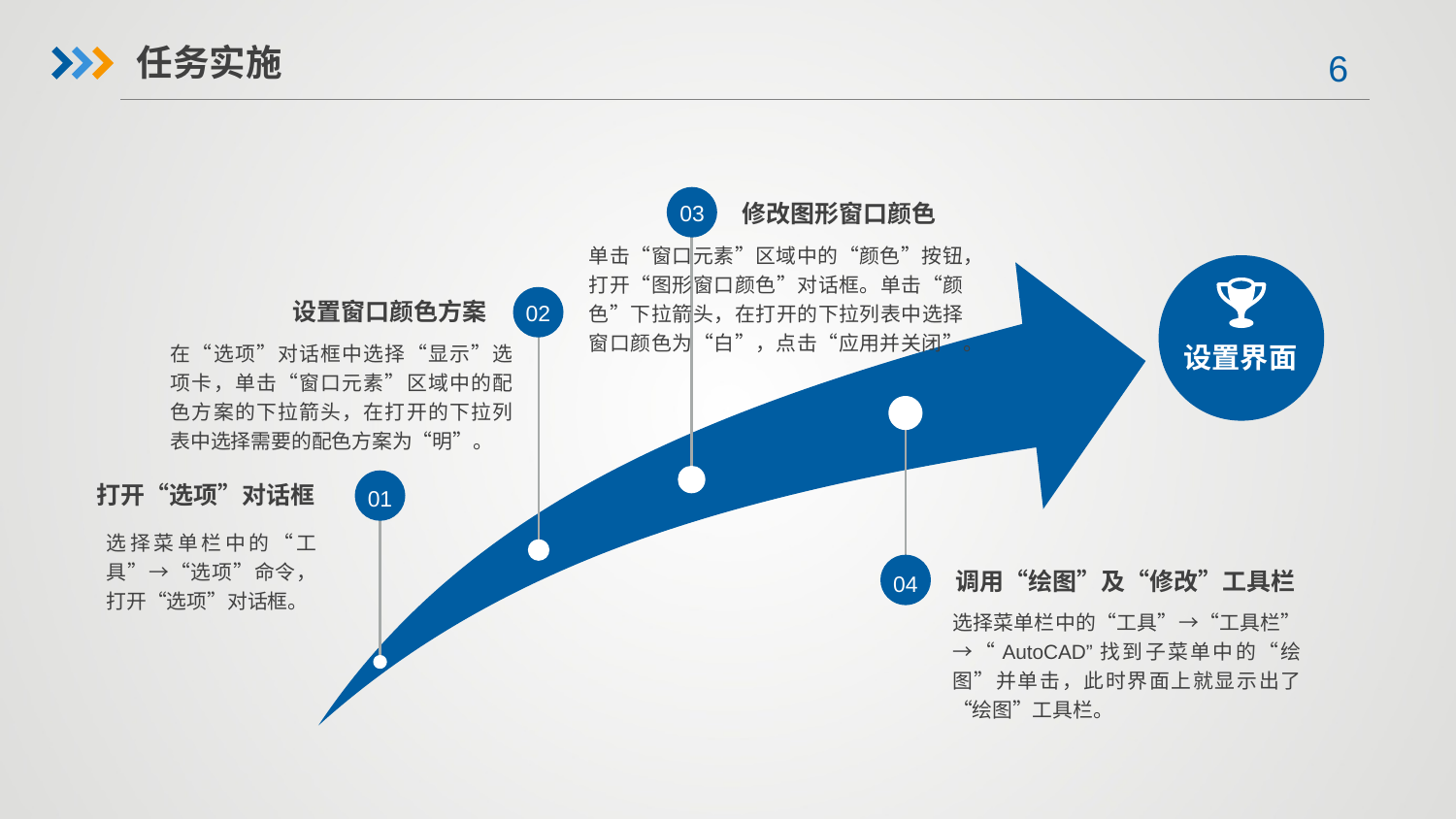

任务实施

修改图形窗口颜色
03

单击“窗口元素”区域中的“颜色”按钮，打开“图形窗口颜色”对话框。单击“颜色”下拉箭头，在打开的下拉列表中选择窗口颜色为“白”，点击“应用并关闭”。

设置窗口颜色方案
02

设置界面
在“选项”对话框中选择“显示”选项卡，单击“窗口元素”区域中的配色方案的下拉箭头，在打开的下拉列表中选择需要的配色方案为“明”。

打开“选项”对话框

01

选择菜单栏中的“工具”→“选项”命令，打开“选项”对话框。

调用“绘图”及“修改”工具栏
04
选择菜单栏中的“工具”→“工具栏”→“AutoCAD”找到子菜单中的“绘图”并单击，此时界面上就显示出了“绘图”工具栏。